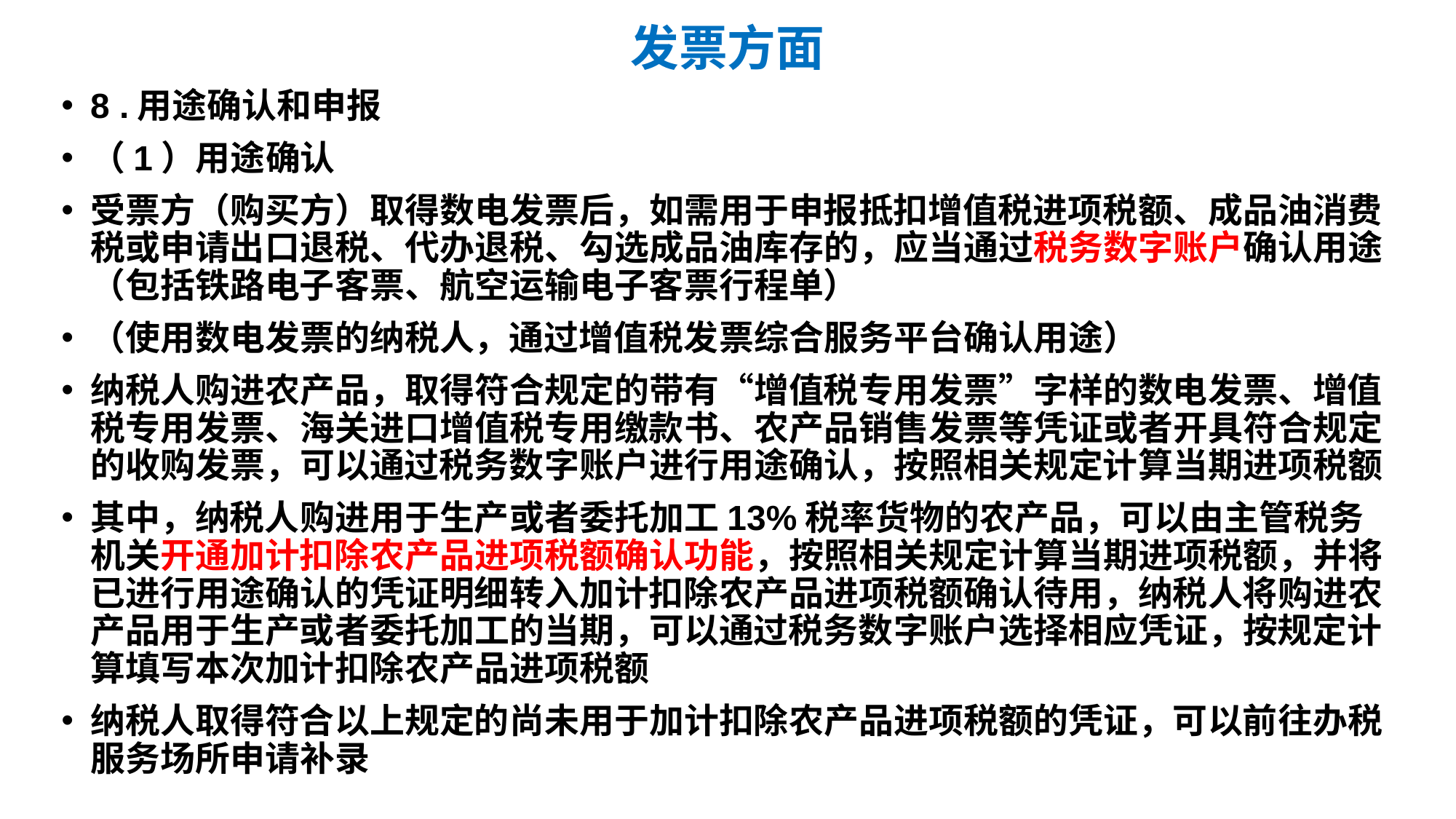

# 发票方面
8 .用途确认和申报
（1）用途确认
受票方（购买方）取得数电发票后，如需用于申报抵扣增值税进项税额、成品油消费税或申请出口退税、代办退税、勾选成品油库存的，应当通过税务数字账户确认用途（包括铁路电子客票、航空运输电子客票行程单）
（使用数电发票的纳税人，通过增值税发票综合服务平台确认用途）
纳税人购进农产品，取得符合规定的带有“增值税专用发票”字样的数电发票、增值税专用发票、海关进口增值税专用缴款书、农产品销售发票等凭证或者开具符合规定的收购发票，可以通过税务数字账户进行用途确认，按照相关规定计算当期进项税额
其中，纳税人购进用于生产或者委托加工13%税率货物的农产品，可以由主管税务机关开通加计扣除农产品进项税额确认功能，按照相关规定计算当期进项税额，并将已进行用途确认的凭证明细转入加计扣除农产品进项税额确认待用，纳税人将购进农产品用于生产或者委托加工的当期，可以通过税务数字账户选择相应凭证，按规定计算填写本次加计扣除农产品进项税额
纳税人取得符合以上规定的尚未用于加计扣除农产品进项税额的凭证，可以前往办税服务场所申请补录